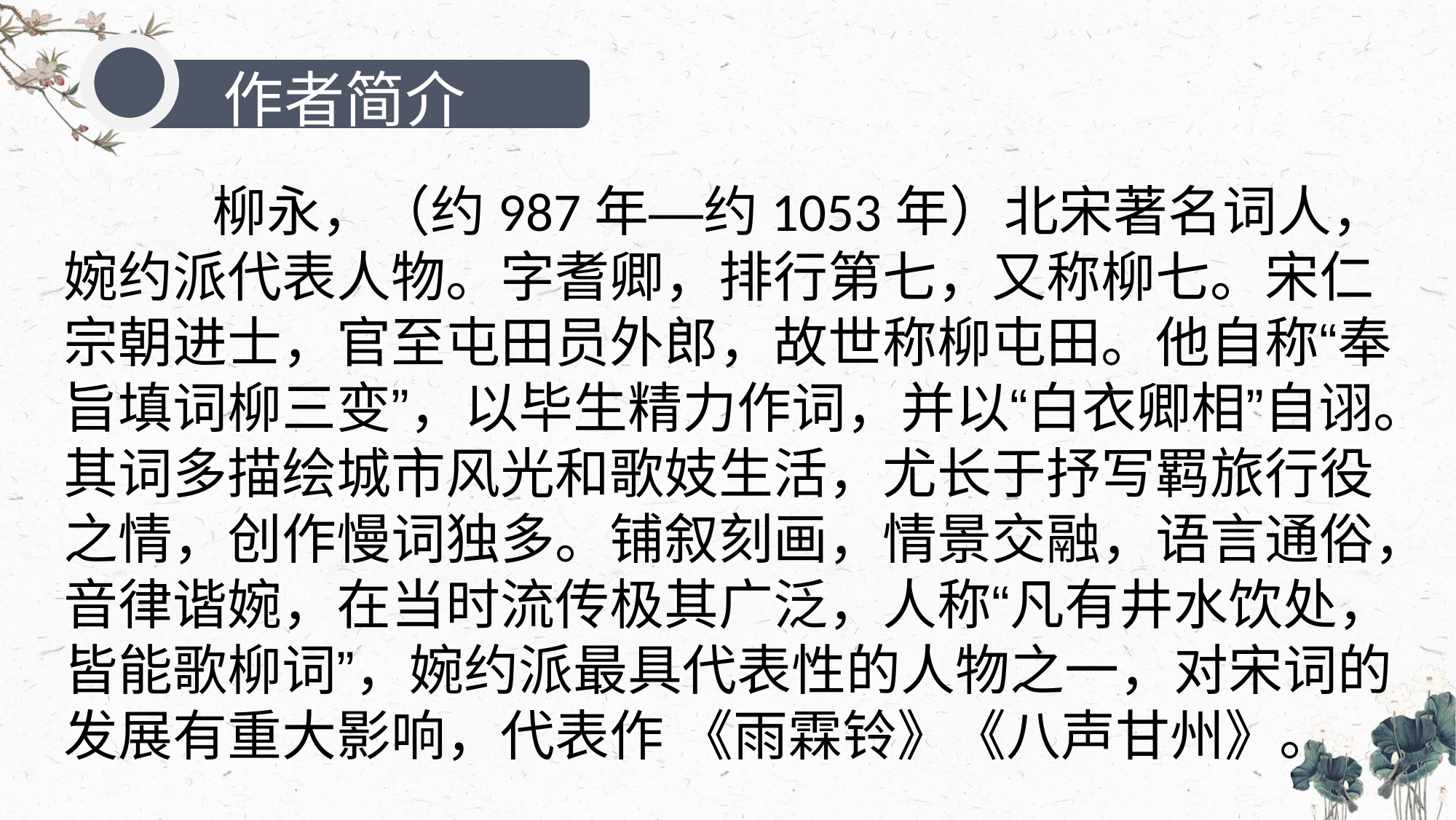

柳永，（约987年—约1053年）北宋著名词人，婉约派代表人物。字耆卿，排行第七，又称柳七。宋仁宗朝进士，官至屯田员外郎，故世称柳屯田。他自称“奉旨填词柳三变”，以毕生精力作词，并以“白衣卿相”自诩。其词多描绘城市风光和歌妓生活，尤长于抒写羁旅行役之情，创作慢词独多。铺叙刻画，情景交融，语言通俗，音律谐婉，在当时流传极其广泛，人称“凡有井水饮处，皆能歌柳词”，婉约派最具代表性的人物之一，对宋词的发展有重大影响，代表作 《雨霖铃》《八声甘州》。

作者简介